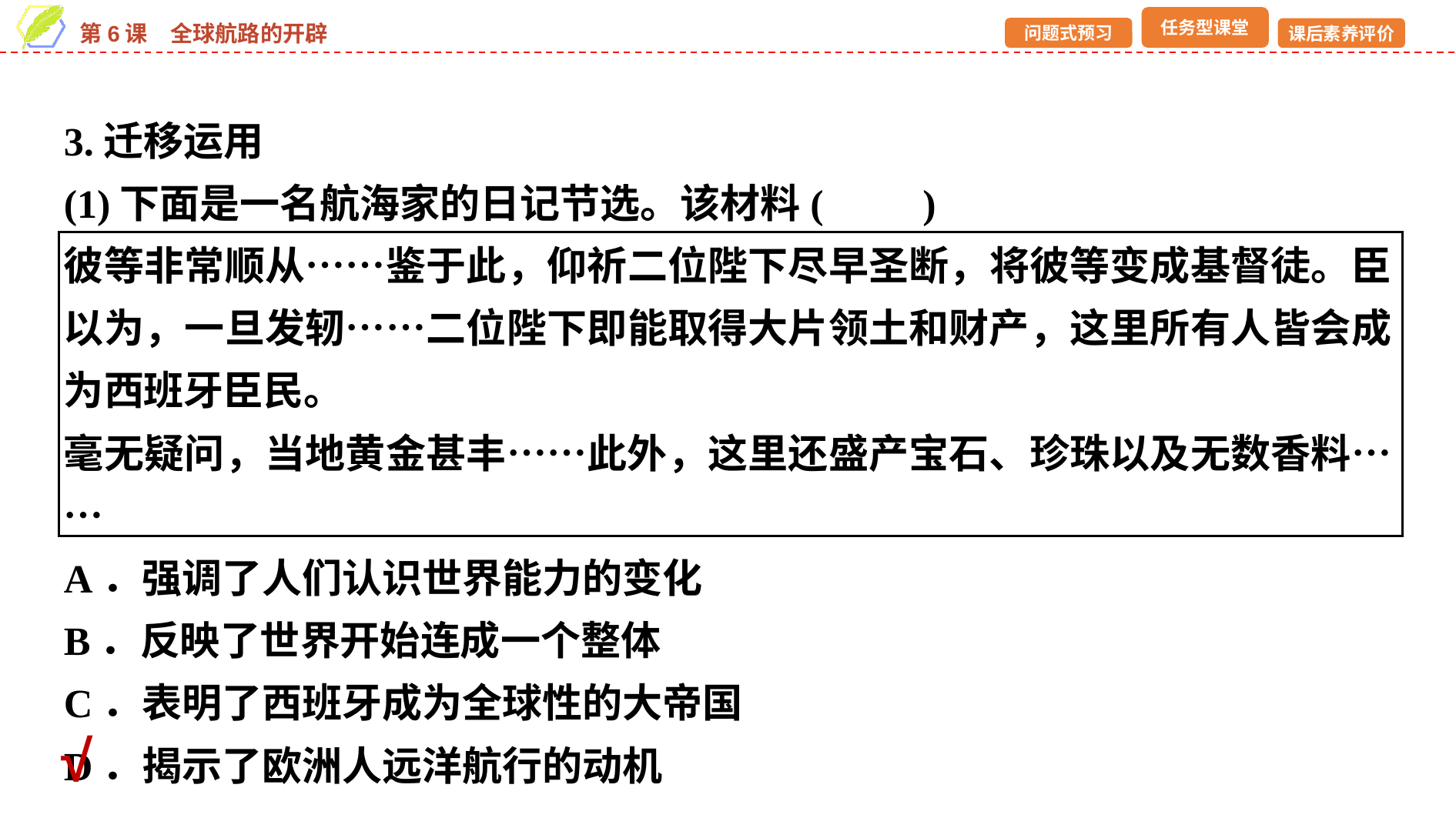

3.迁移运用
(1)下面是一名航海家的日记节选。该材料(　　)
彼等非常顺从……鉴于此，仰祈二位陛下尽早圣断，将彼等变成基督徒。臣以为，一旦发轫……二位陛下即能取得大片领土和财产，这里所有人皆会成为西班牙臣民。
毫无疑问，当地黄金甚丰……此外，这里还盛产宝石、珍珠以及无数香料……
A．强调了人们认识世界能力的变化
B．反映了世界开始连成一个整体
C．表明了西班牙成为全球性的大帝国
D．揭示了欧洲人远洋航行的动机

√